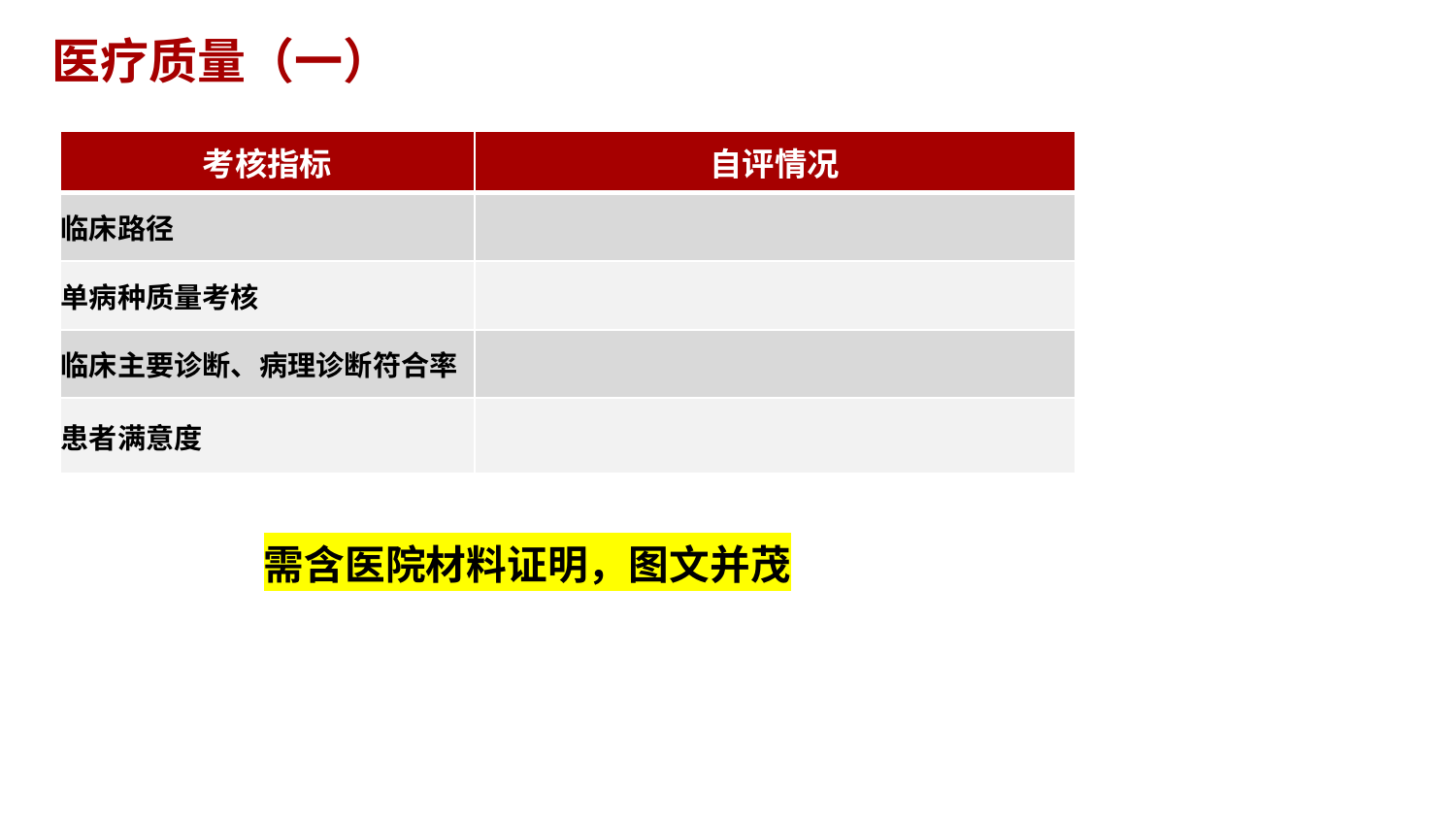

# 医疗质量（一）
| 考核指标 | 自评情况 |
| --- | --- |
| 临床路径 |  |
| 单病种质量考核 |  |
| 临床主要诊断、病理诊断符合率 |  |
| 患者满意度 |  |
需含医院材料证明，图文并茂